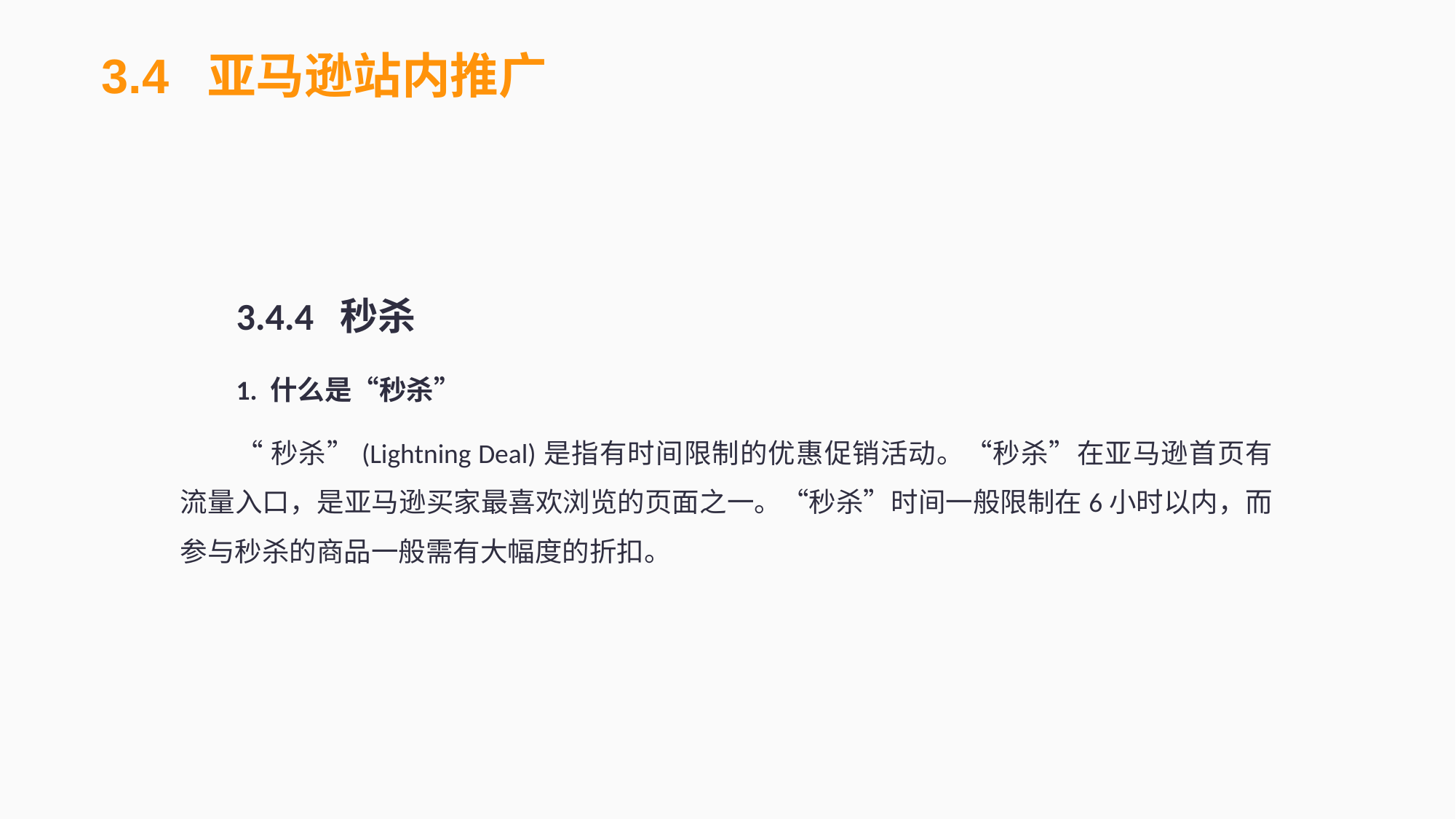

3.4  亚马逊站内推广
3.4.4  秒杀
1. 什么是“秒杀”
“秒杀”(Lightning Deal)是指有时间限制的优惠促销活动。“秒杀”在亚马逊首页有流量入口，是亚马逊买家最喜欢浏览的页面之一。“秒杀”时间一般限制在6小时以内，而参与秒杀的商品一般需有大幅度的折扣。